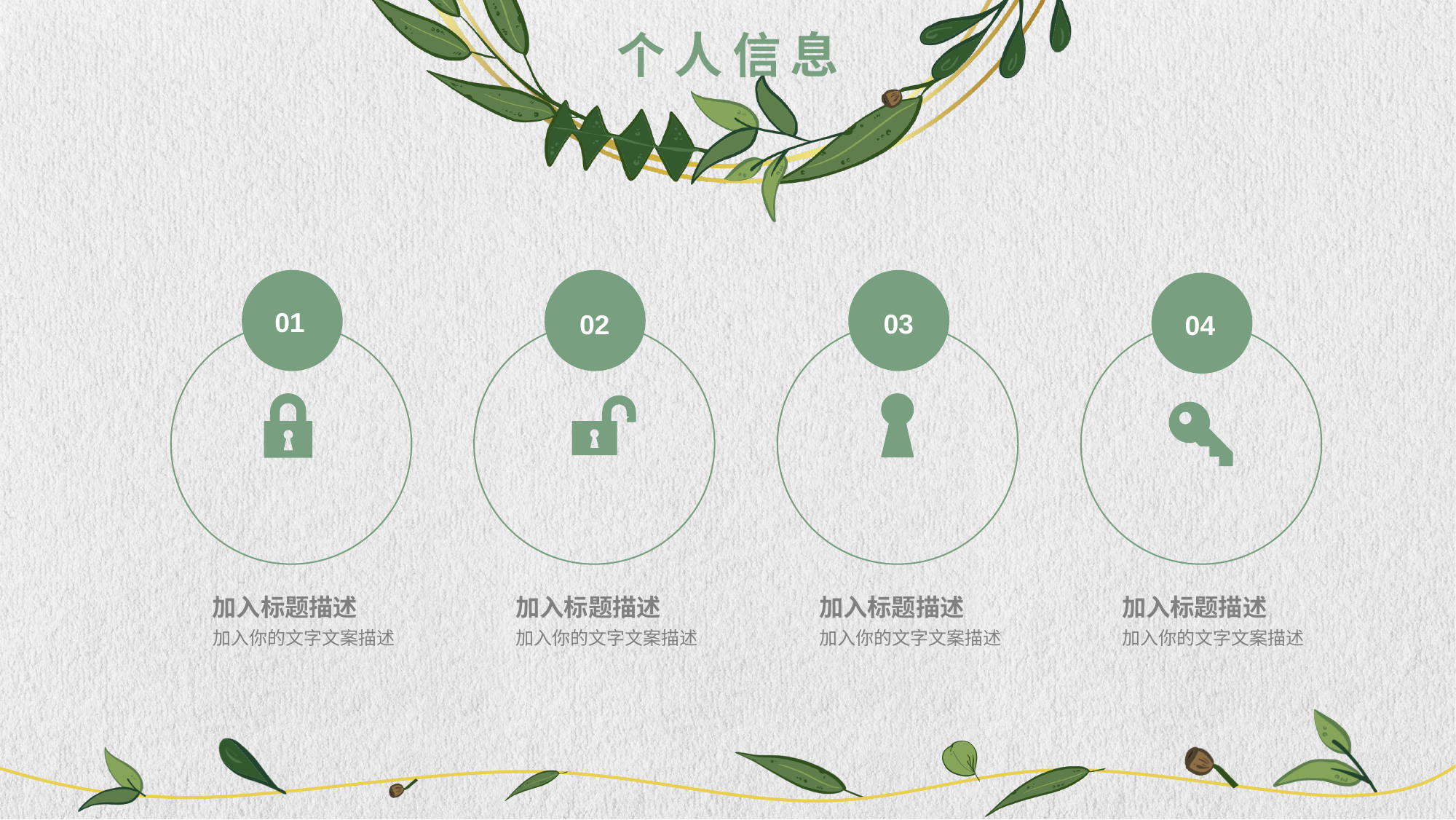

个人信息

01
03
02
04

加入标题描述
加入标题描述
加入标题描述
加入标题描述
加入你的文字文案描述
加入你的文字文案描述
加入你的文字文案描述
加入你的文字文案描述